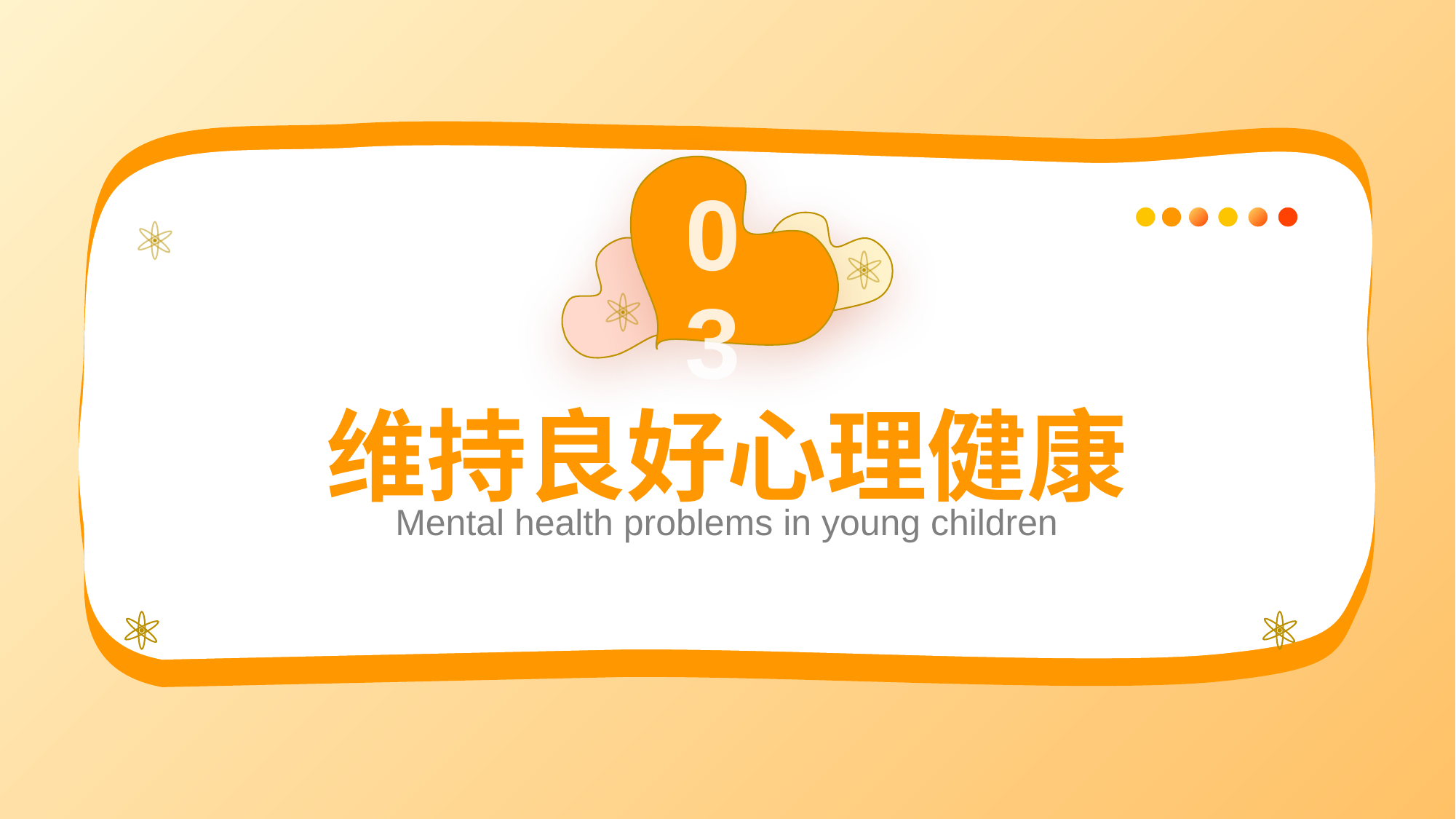

03
维持良好心理健康
Mental health problems in young children